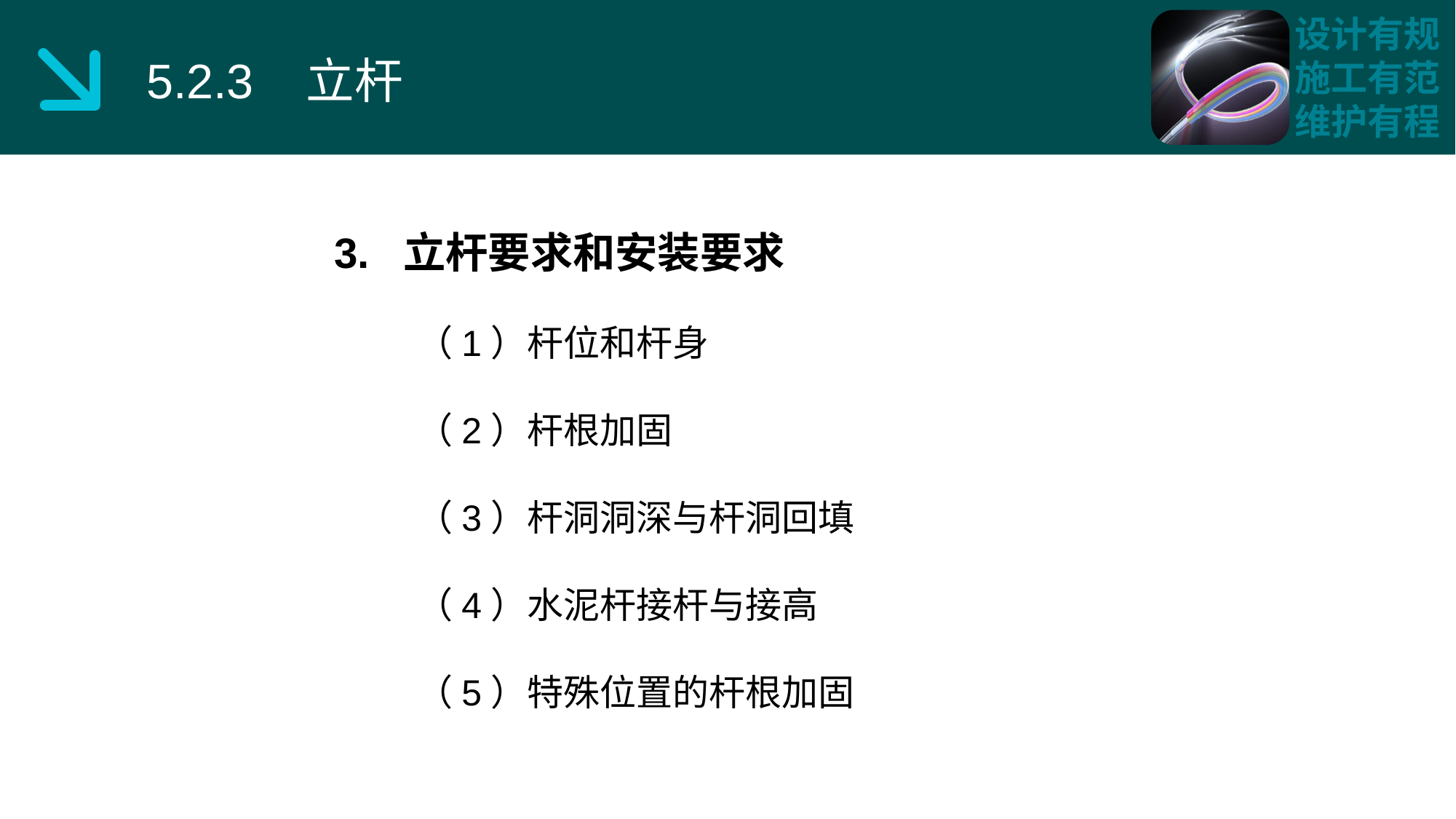

5.2.3   立杆

3.  立杆要求和安装要求

         （1）杆位和杆身

         （2）杆根加固

         （3）杆洞洞深与杆洞回填

         （4）水泥杆接杆与接高

         （5）特殊位置的杆根加固